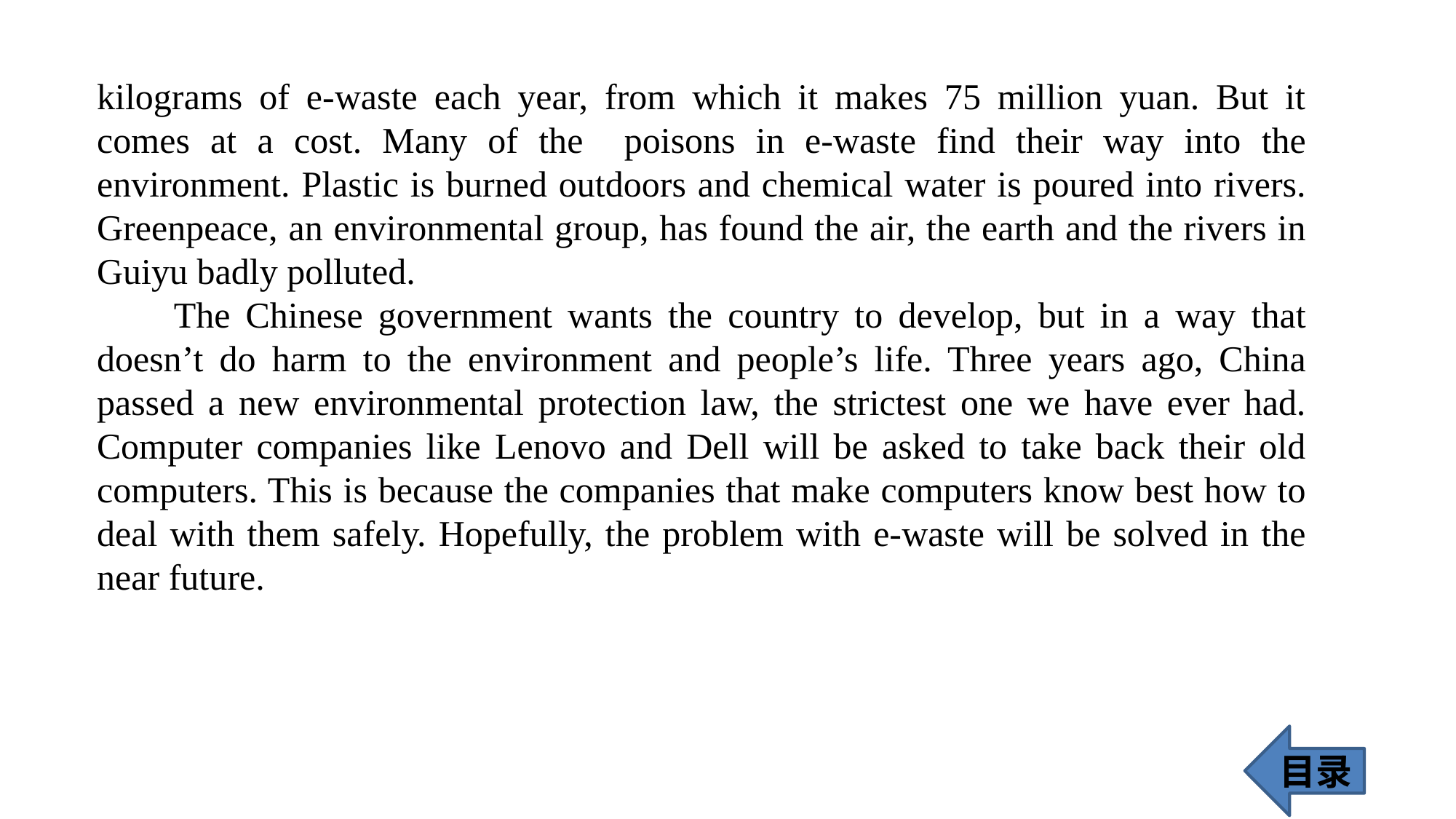

kilograms of e-waste each year, from which it makes 75 million yuan. But it comes at a cost. Many of the  poisons in e-waste find their way into the environment. Plastic is burned outdoors and chemical water is poured into rivers. Greenpeace, an environmental group, has found the air, the earth and the rivers in Guiyu badly polluted.
     The Chinese government wants the country to develop, but in a way that doesn’t do harm to the environment and people’s life. Three years ago, China passed a new environmental protection law, the strictest one we have ever had. Computer companies like Lenovo and Dell will be asked to take back their old computers. This is because the companies that make computers know best how to deal with them safely. Hopefully, the problem with e-waste will be solved in the near future.
目录
38